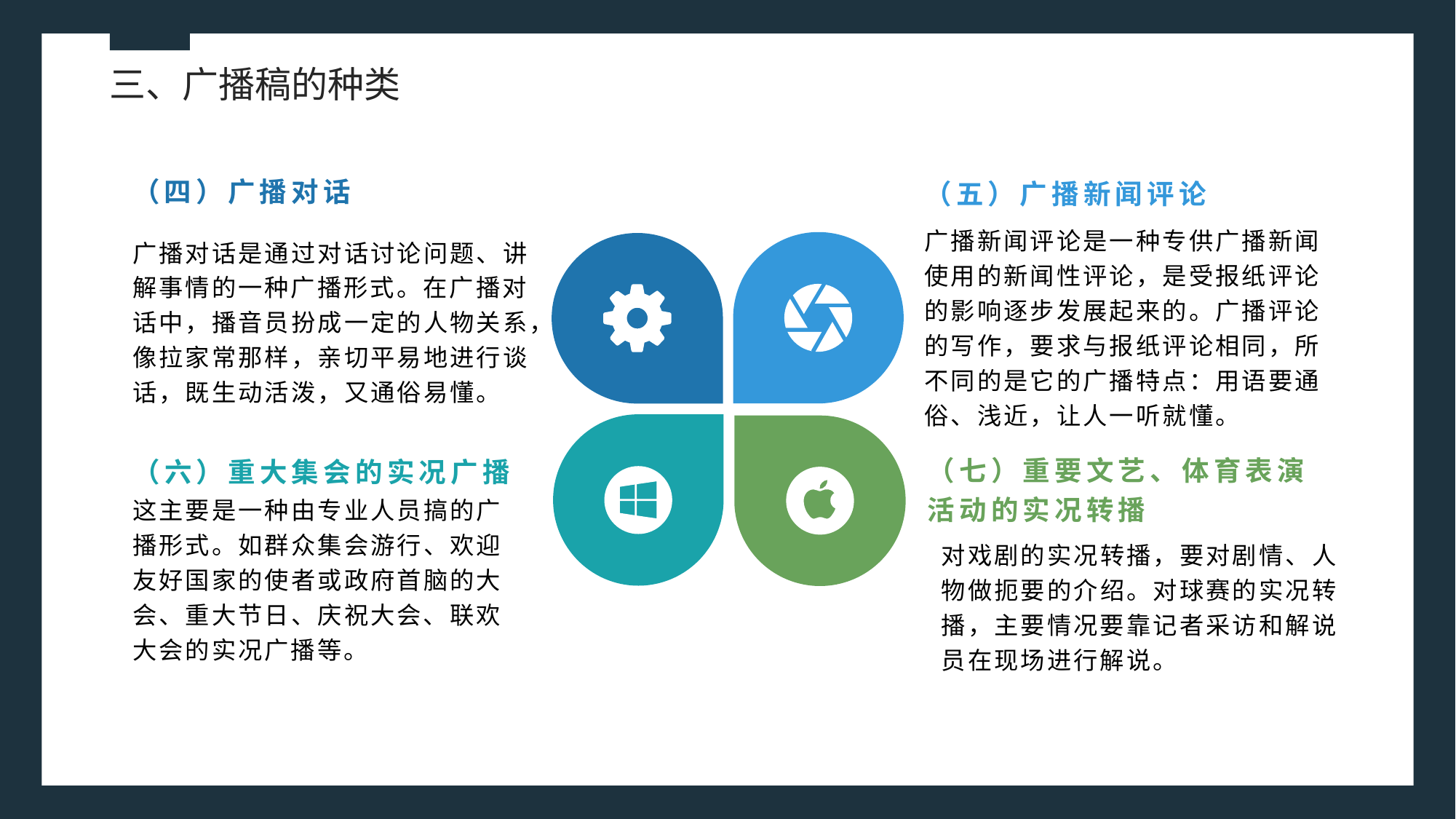

三、广播稿的种类
（四）广播对话
（五）广播新闻评论
广播新闻评论是一种专供广播新闻使用的新闻性评论，是受报纸评论的影响逐步发展起来的。广播评论的写作，要求与报纸评论相同，所不同的是它的广播特点：用语要通俗、浅近，让人一听就懂。
广播对话是通过对话讨论问题、讲解事情的一种广播形式。在广播对话中，播音员扮成一定的人物关系，像拉家常那样，亲切平易地进行谈话，既生动活泼，又通俗易懂。

（七）重要文艺、体育表演活动的实况转播
（六）重大集会的实况广播

这主要是一种由专业人员搞的广播形式。如群众集会游行、欢迎友好国家的使者或政府首脑的大会、重大节日、庆祝大会、联欢大会的实况广播等。
对戏剧的实况转播，要对剧情、人物做扼要的介绍。对球赛的实况转播，主要情况要靠记者采访和解说员在现场进行解说。